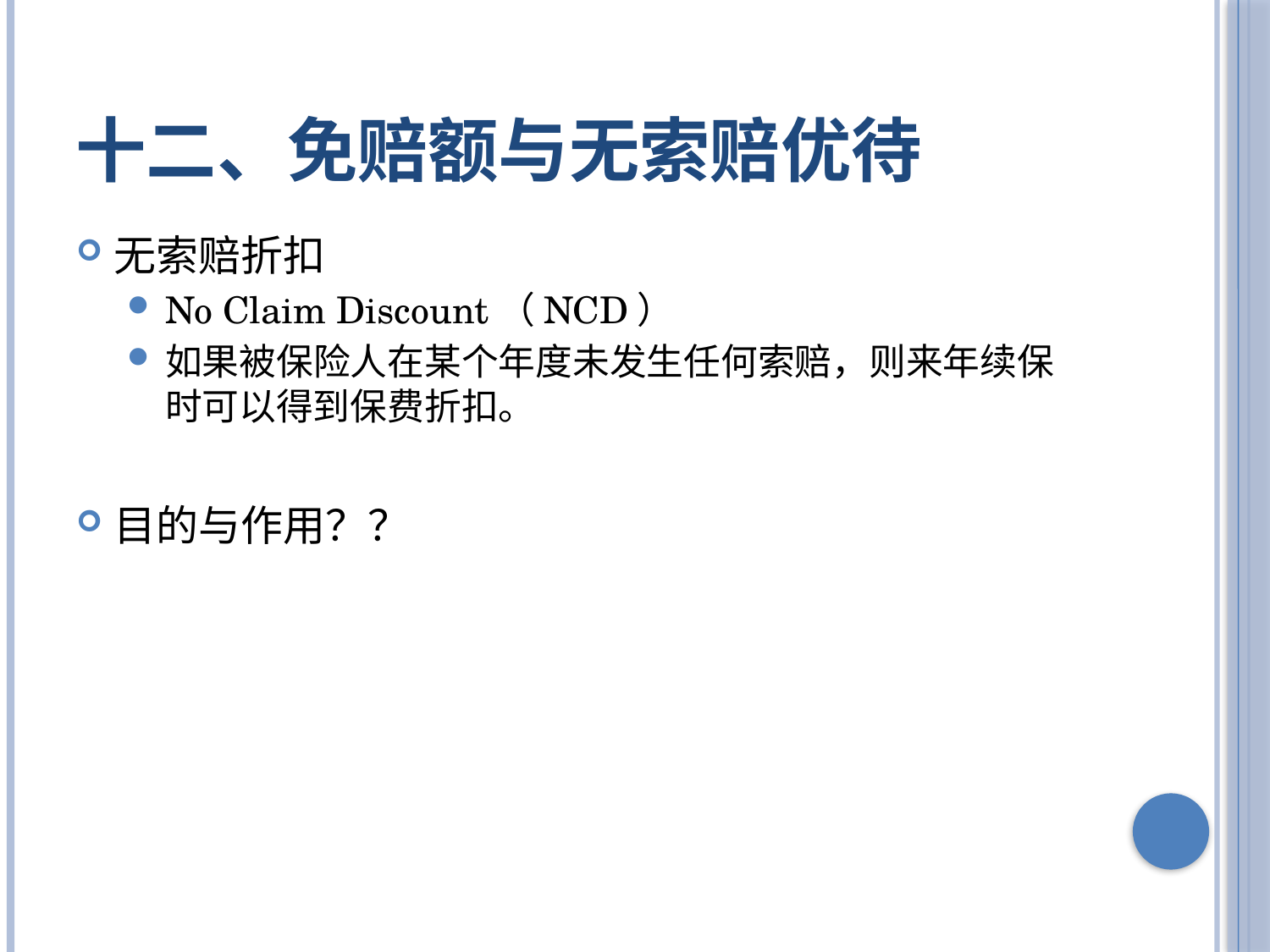

# 十二、免赔额与无索赔优待
无索赔折扣
No Claim Discount（NCD）
如果被保险人在某个年度未发生任何索赔，则来年续保时可以得到保费折扣。

目的与作用？？